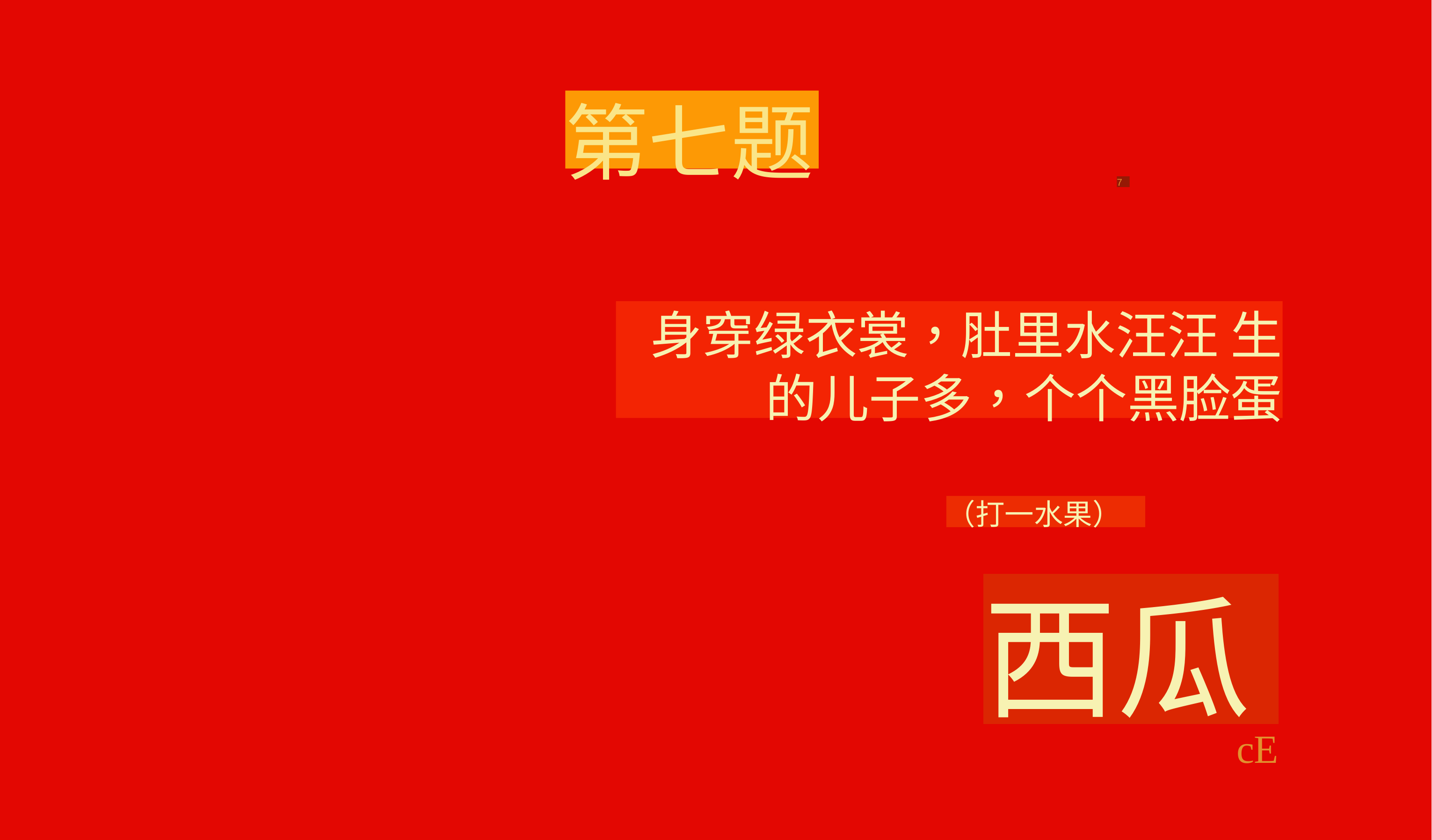

第七题
7
身穿绿衣裳，肚里水汪汪 生的儿子多，个个黑脸蛋
（打一水果）
西瓜
cE